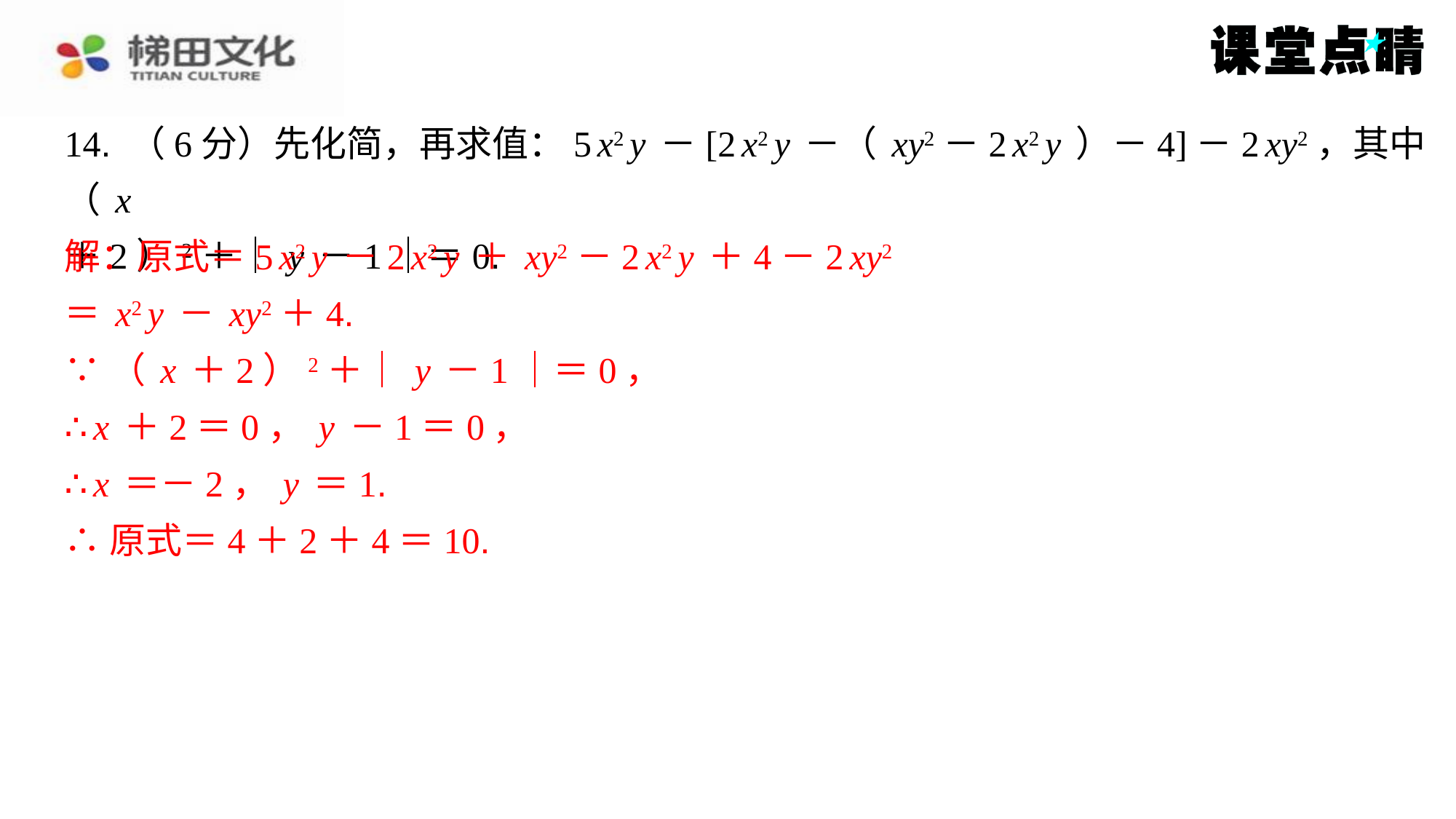

14. （6分）先化简，再求值：5x2y－[2x2y－（xy2－2x2y）－4]－2xy2，其中（x
＋2）2＋｜y－1｜＝0.
解：原式＝5x2y－2x2y＋xy2－2x2y＋4－2xy2
＝x2y－xy2＋4.
∵（x＋2）2＋｜y－1｜＝0，
∴x＋2＝0，y－1＝0，
∴x＝－2，y＝1.
∴原式＝4＋2＋4＝10.
解：原式＝5x2y－2x2y＋xy2－2x2y＋4－2xy2
＝x2y－xy2＋4.
∵（x＋2）2＋｜y－1｜＝0，
∴x＋2＝0，y－1＝0，
∴x＝－2，y＝1.
∴原式＝4＋2＋4＝10.